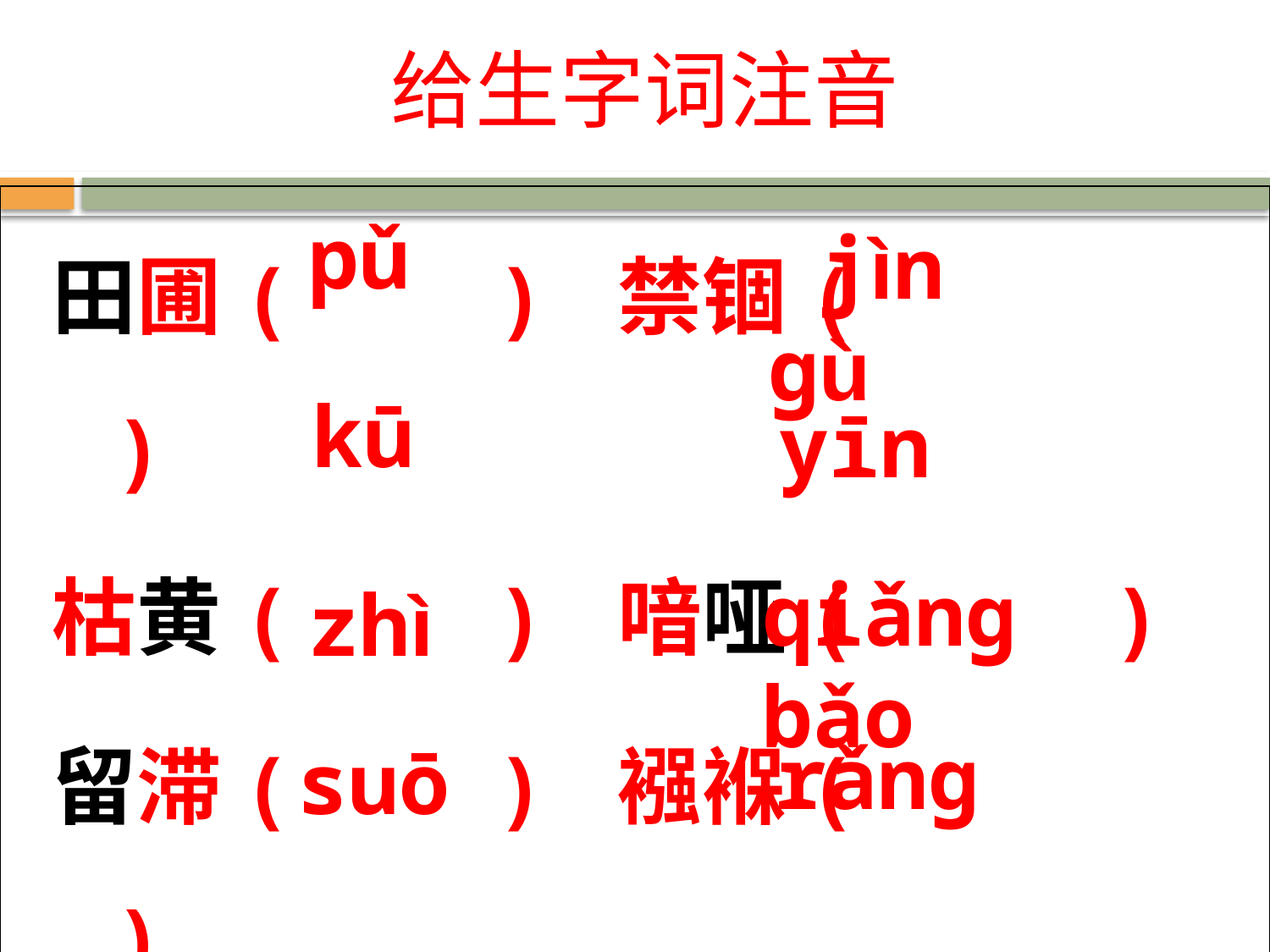

给生字词注音
 田圃(    ) 禁锢(          )
 枯黄(    ) 喑哑(     )
 留滞(    ) 襁褓(          )
 蓑衣(    ) 喧嚷(     )
pǔ
 jìn gù
kū
yīn
qiǎng bǎo
 zhì
 rǎng
suō